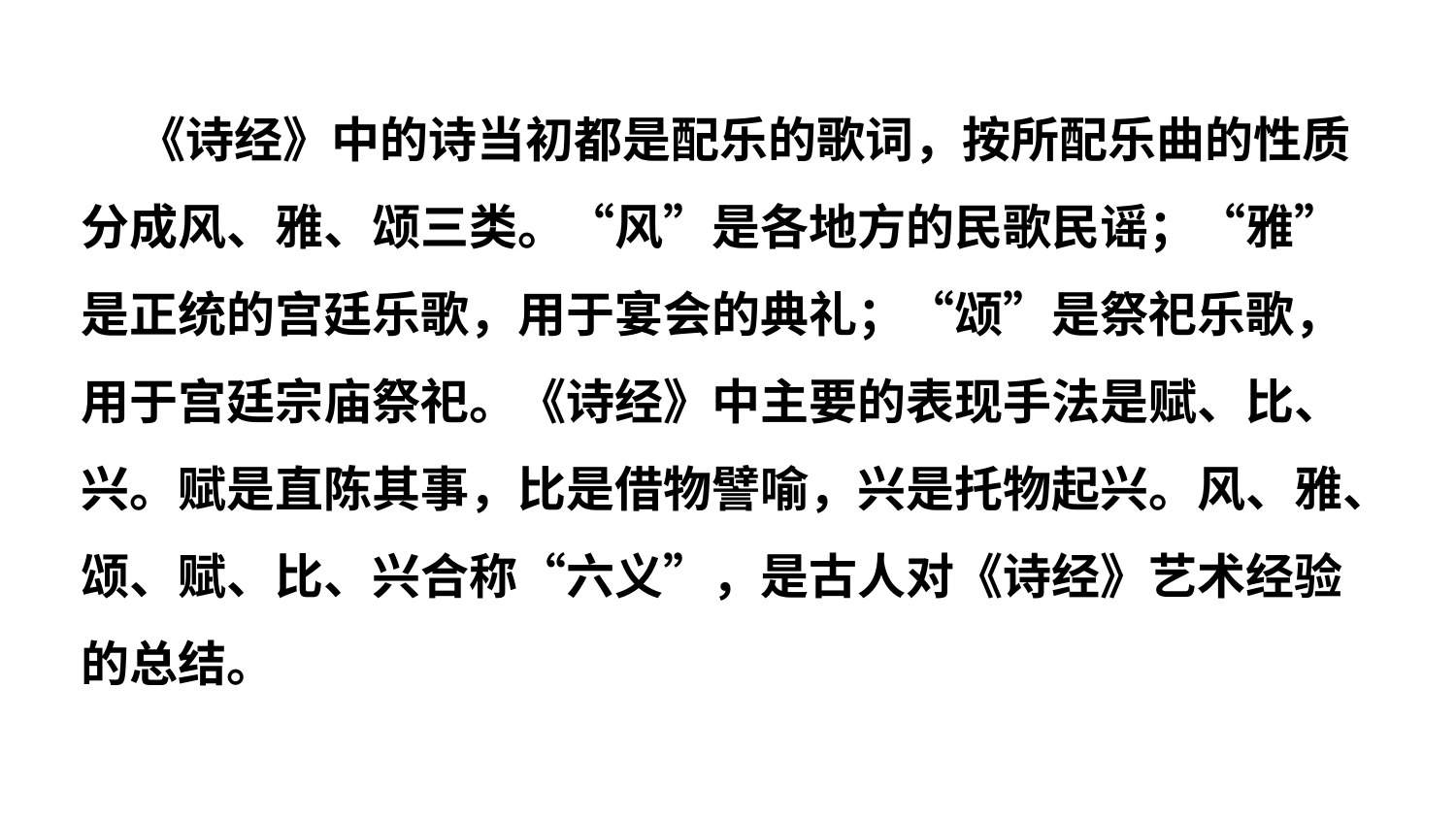

《诗经》中的诗当初都是配乐的歌词，按所配乐曲的性质分成风、雅、颂三类。“风”是各地方的民歌民谣；“雅”是正统的宫廷乐歌，用于宴会的典礼；“颂”是祭祀乐歌，用于宫廷宗庙祭祀。《诗经》中主要的表现手法是赋、比、兴。赋是直陈其事，比是借物譬喻，兴是托物起兴。风、雅、颂、赋、比、兴合称“六义”，是古人对《诗经》艺术经验的总结。